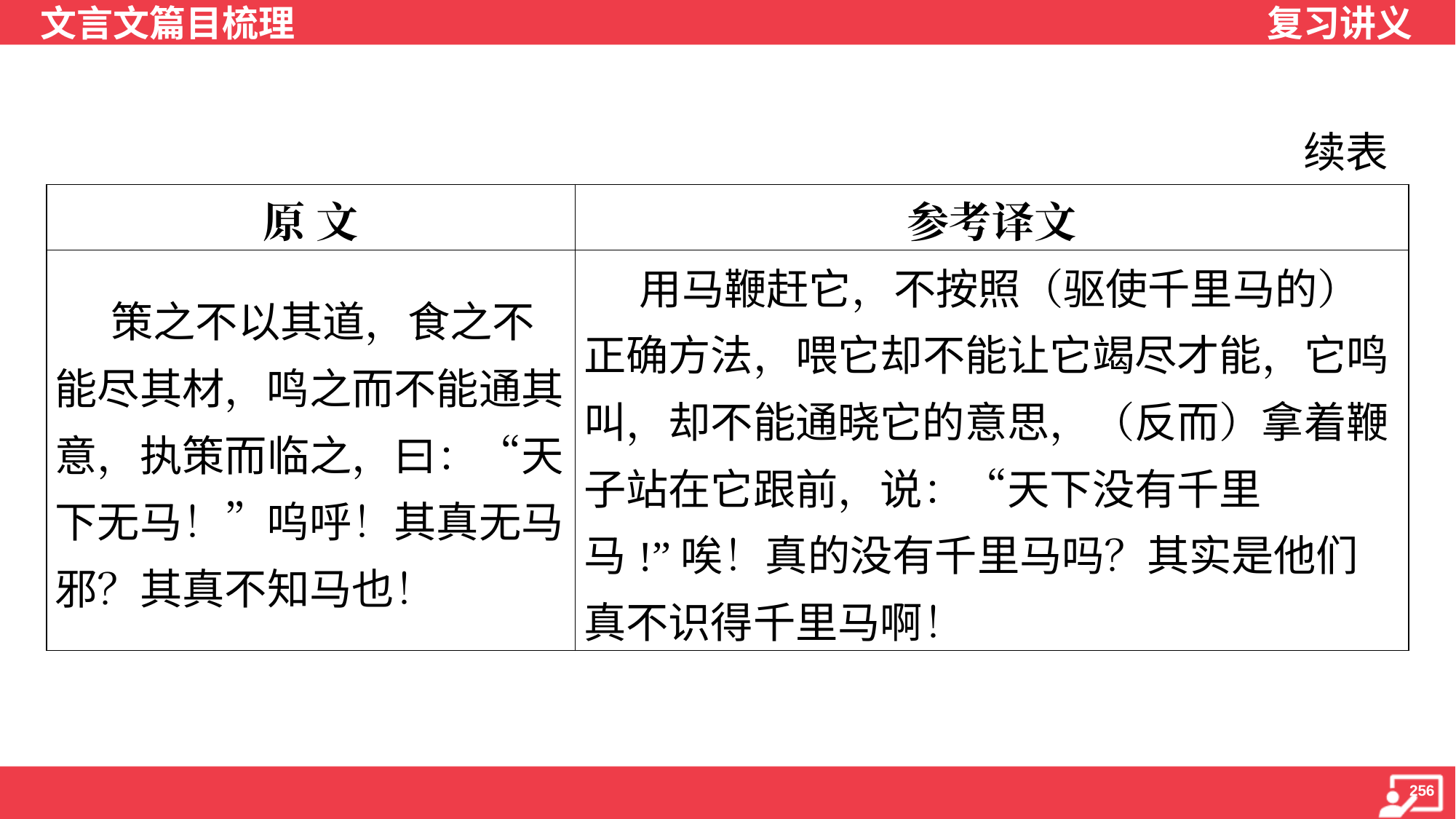

续表
| 原 文 | 参考译文 |
| --- | --- |
| 策之不以其道，食之不能尽其材，鸣之而不能通其意，执策而临之，曰：“天下无马！”呜呼！其真无马邪？其真不知马也！ | 用马鞭赶它，不按照（驱使千里马的）正确方法，喂它却不能让它竭尽才能，它鸣叫，却不能通晓它的意思，（反而）拿着鞭子站在它跟前，说：“天下没有千里马!”唉！真的没有千里马吗？其实是他们真不识得千里马啊！ |